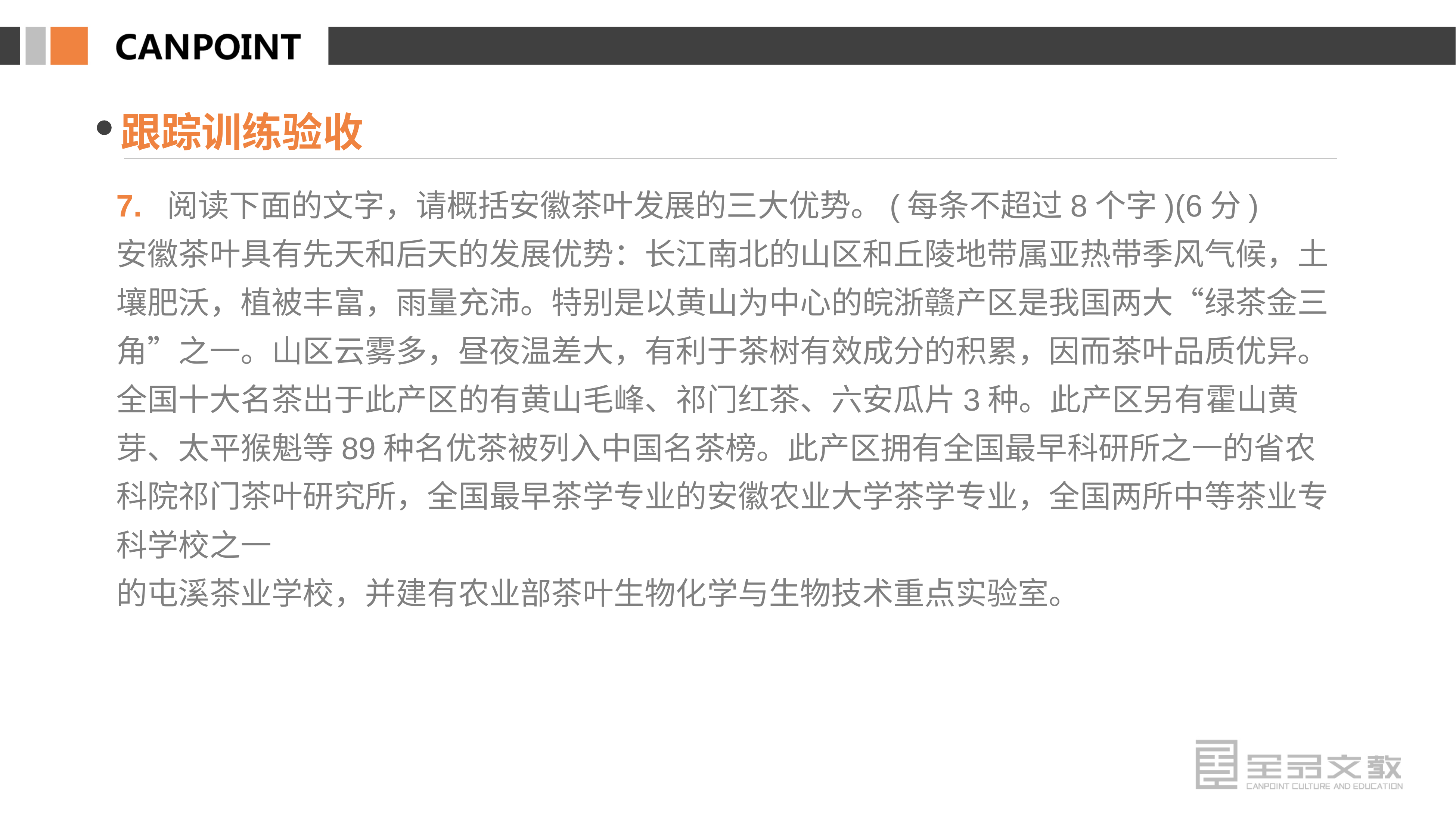

跟踪训练验收

7.  阅读下面的文字，请概括安徽茶叶发展的三大优势。(每条不超过8个字)(6分)
安徽茶叶具有先天和后天的发展优势：长江南北的山区和丘陵地带属亚热带季风气候，土壤肥沃，植被丰富，雨量充沛。特别是以黄山为中心的皖浙赣产区是我国两大“绿茶金三角”之一。山区云雾多，昼夜温差大，有利于茶树有效成分的积累，因而茶叶品质优异。全国十大名茶出于此产区的有黄山毛峰、祁门红茶、六安瓜片3种。此产区另有霍山黄芽、太平猴魁等89种名优茶被列入中国名茶榜。此产区拥有全国最早科研所之一的省农科院祁门茶叶研究所，全国最早茶学专业的安徽农业大学茶学专业，全国两所中等茶业专科学校之一
的屯溪茶业学校，并建有农业部茶叶生物化学与生物技术重点实验室。